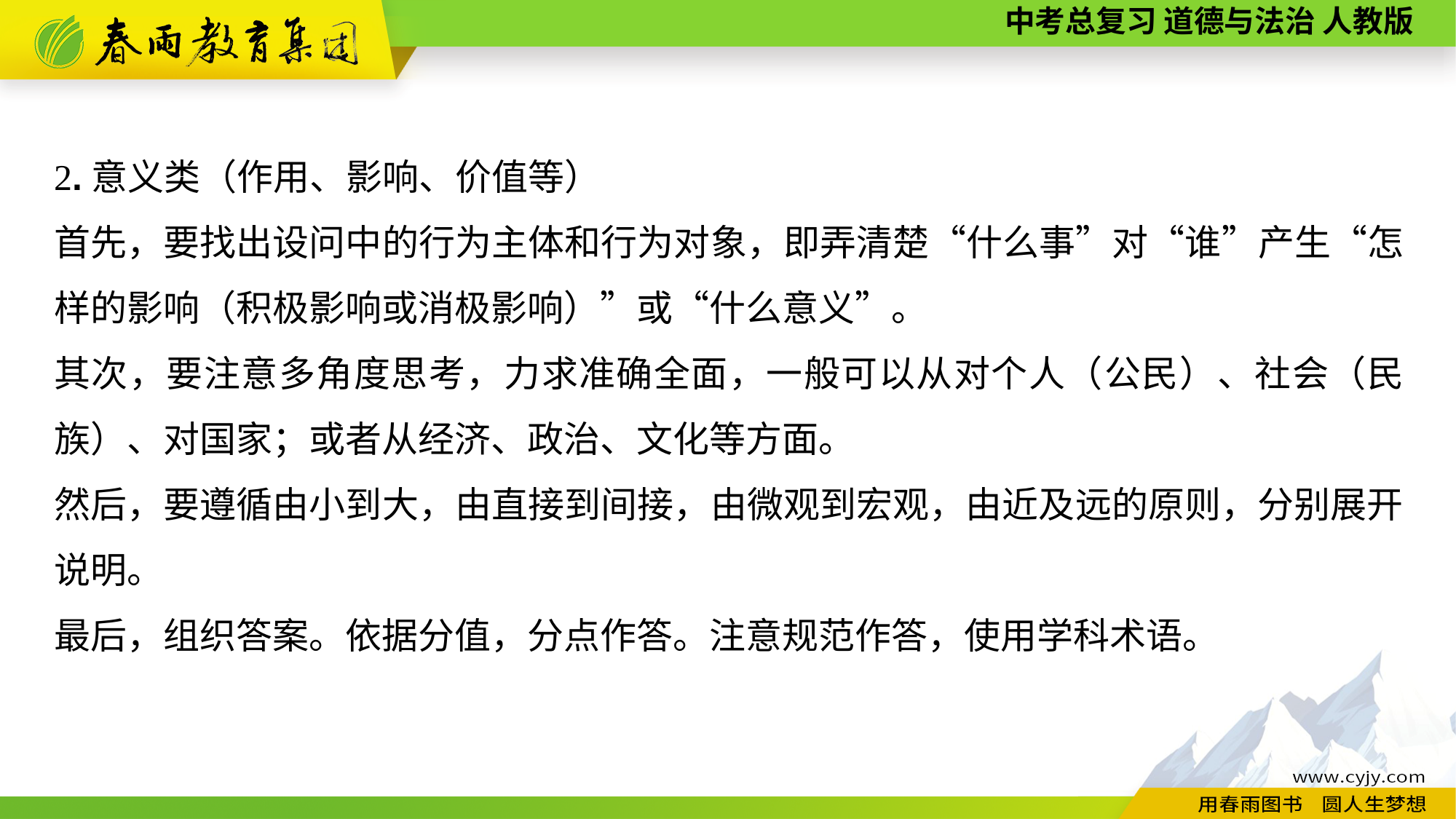

2.意义类（作用、影响、价值等）
首先，要找出设问中的行为主体和行为对象，即弄清楚“什么事”对“谁”产生“怎样的影响（积极影响或消极影响）”或“什么意义”。
其次，要注意多角度思考，力求准确全面，一般可以从对个人（公民）、社会（民族）、对国家；或者从经济、政治、文化等方面。
然后，要遵循由小到大，由直接到间接，由微观到宏观，由近及远的原则，分别展开说明。
最后，组织答案。依据分值，分点作答。注意规范作答，使用学科术语。